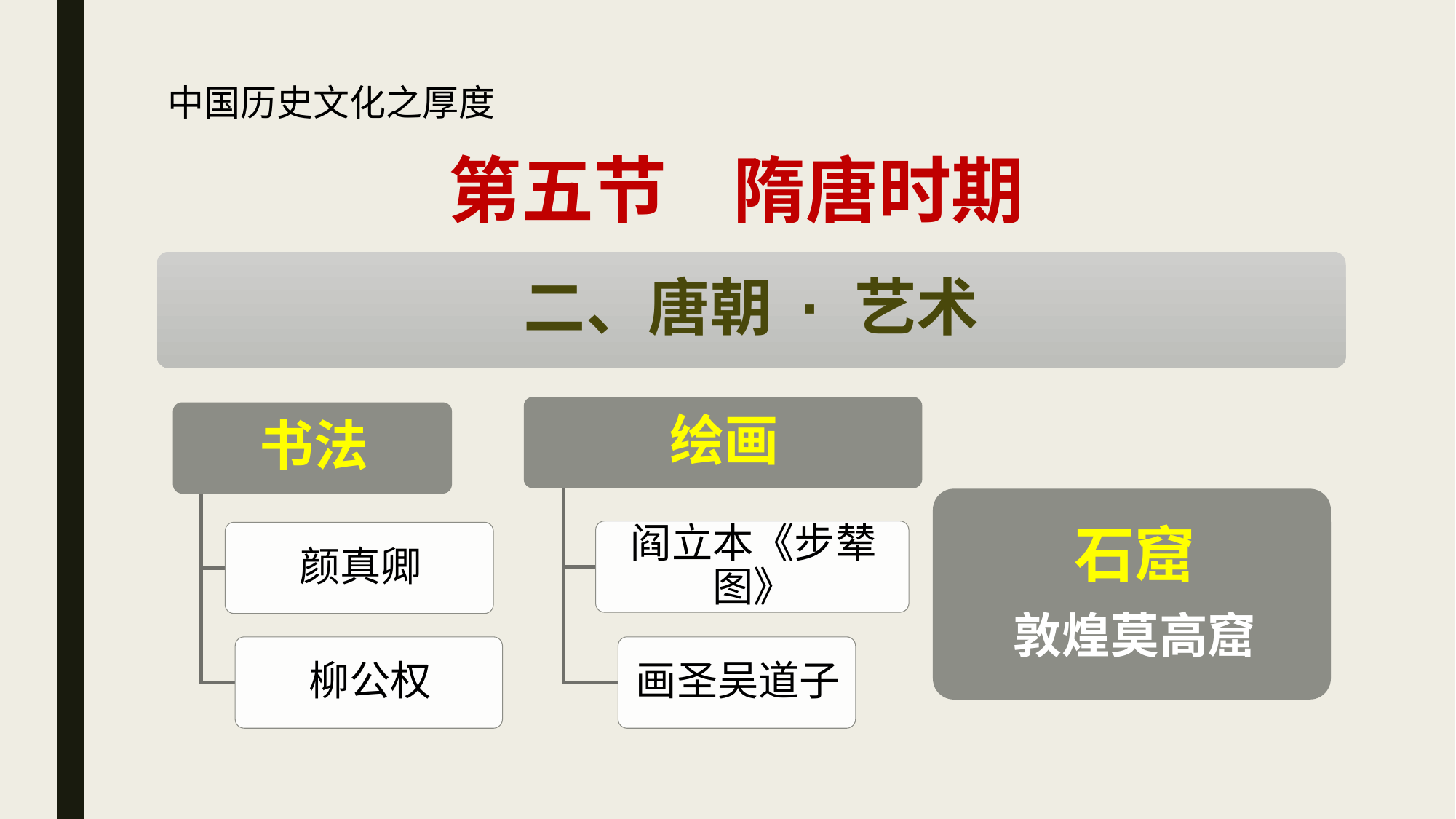

中国历史文化之厚度
# 第五节    隋唐时期
二、唐朝 · 艺术

书法
颜真卿
柳公权
绘画
阎立本《步辇图》
画圣吴道子
石窟
敦煌莫高窟